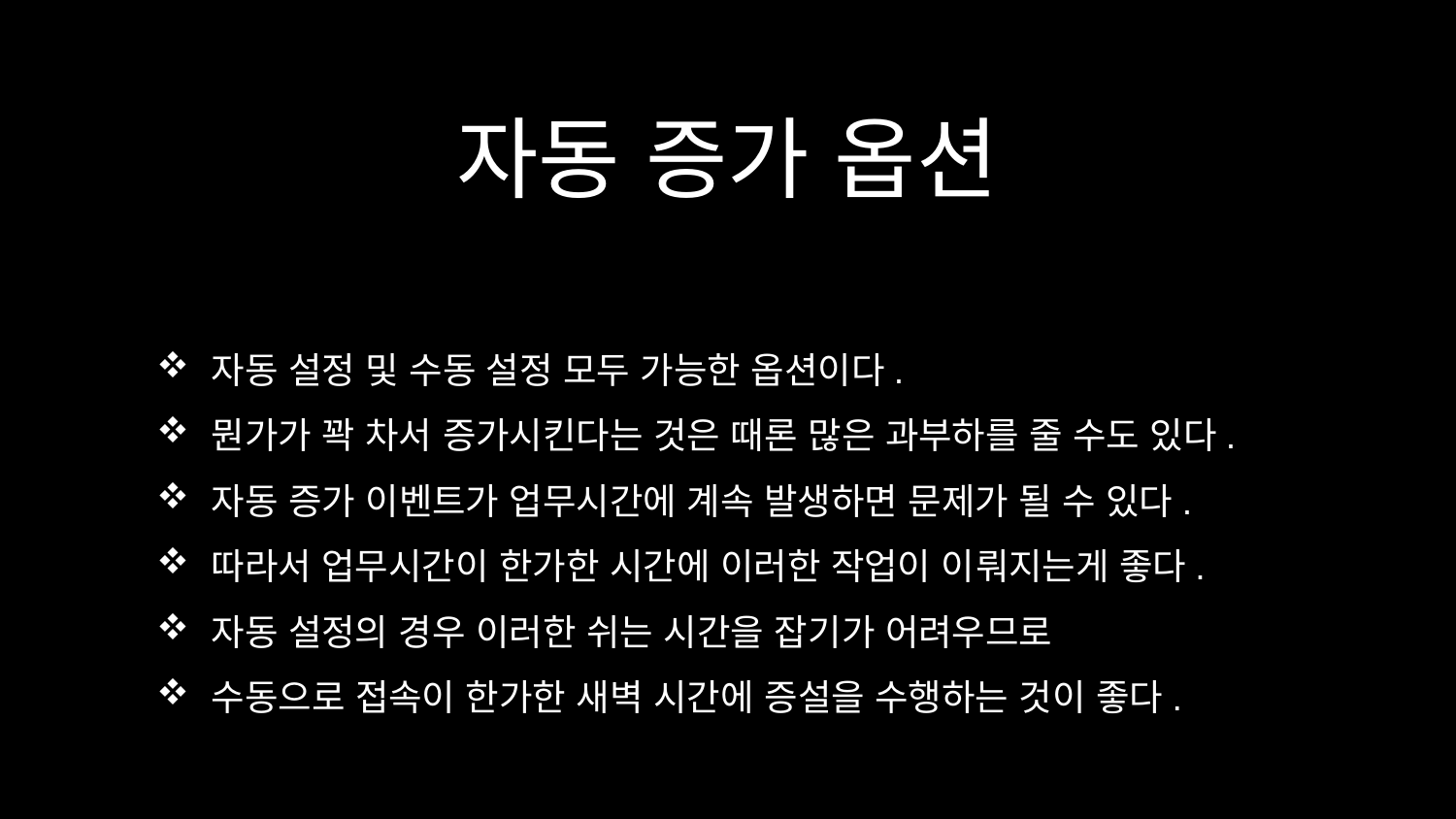

# 자동 증가 옵션
자동 설정 및 수동 설정 모두 가능한 옵션이다.
뭔가가 꽉 차서 증가시킨다는 것은 때론 많은 과부하를 줄 수도 있다.
자동 증가 이벤트가 업무시간에 계속 발생하면 문제가 될 수 있다.
따라서 업무시간이 한가한 시간에 이러한 작업이 이뤄지는게 좋다.
자동 설정의 경우 이러한 쉬는 시간을 잡기가 어려우므로
수동으로 접속이 한가한 새벽 시간에 증설을 수행하는 것이 좋다.